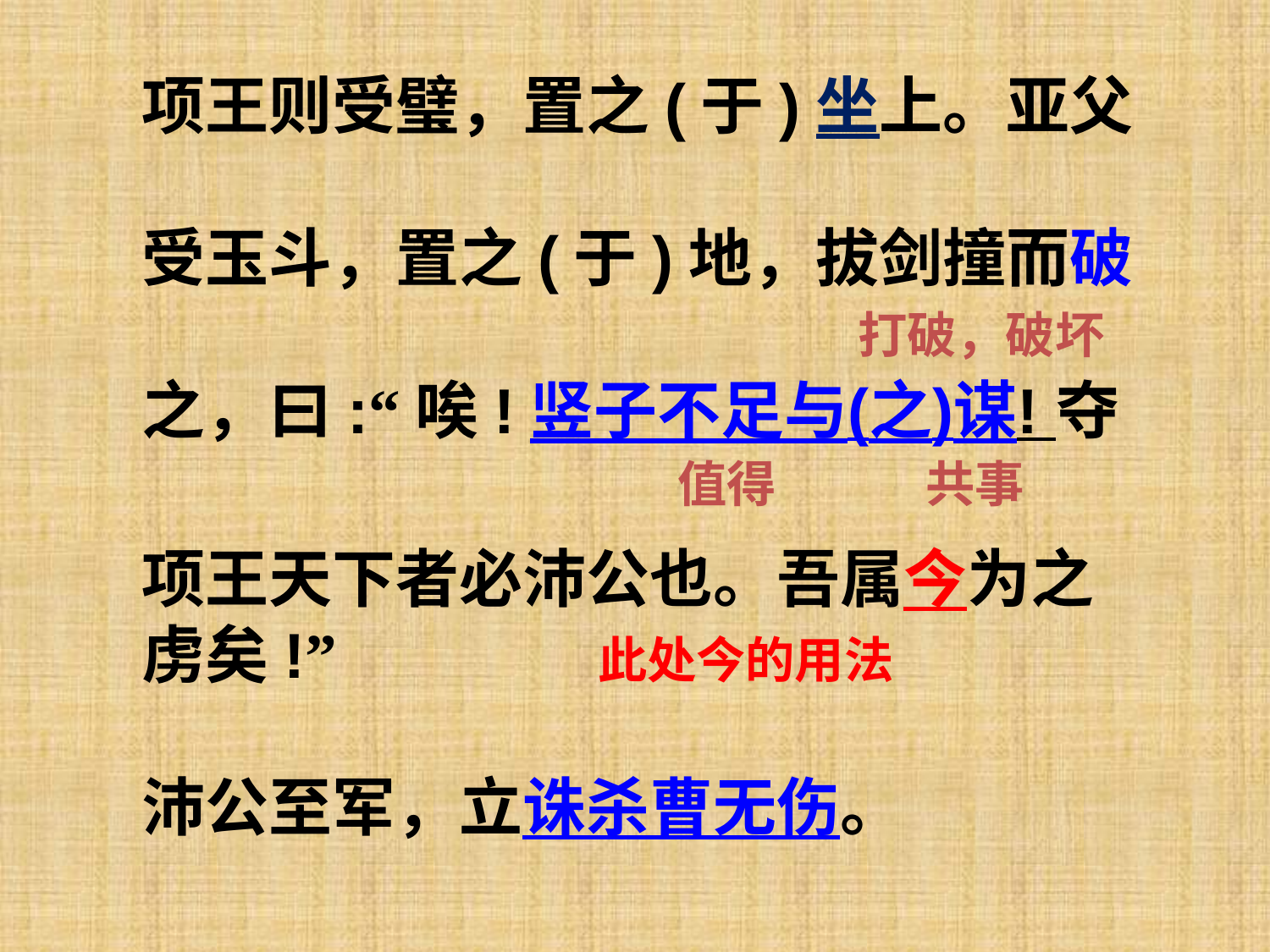

项王则受璧，置之(于)坐上。亚父

受玉斗，置之(于)地，拔剑撞而破

之，曰:“唉!竖子不足与(之)谋! 夺

项王天下者必沛公也。吾属今为之虏矣!”              此处今的用法

沛公至军，立诛杀曹无伤。
打破，破坏
值得
共事